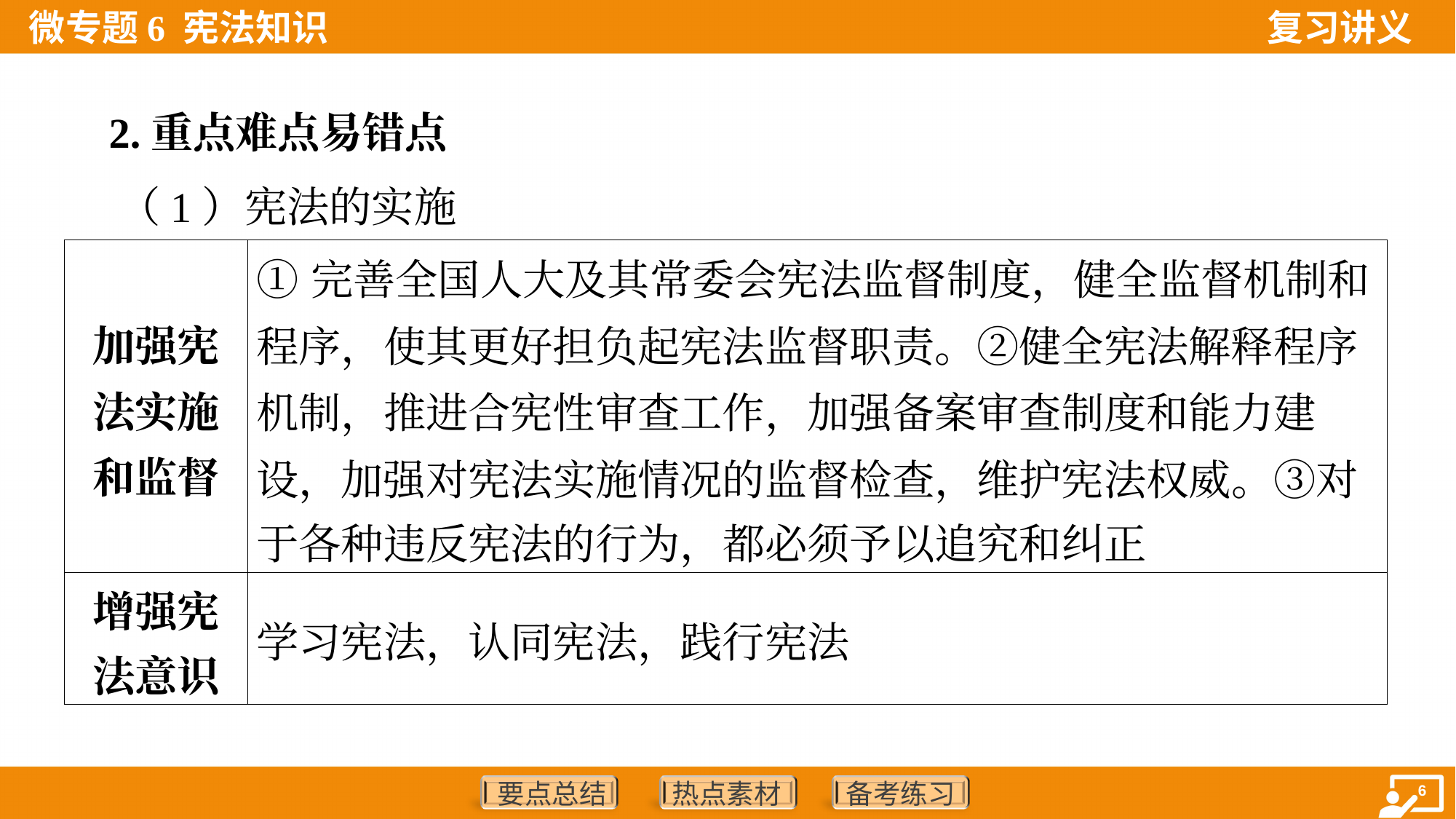

2.重点难点易错点
    （1）宪法的实施
| 加强宪 法实施 和监督 | ①完善全国人大及其常委会宪法监督制度，健全监督机制和 程序，使其更好担负起宪法监督职责。②健全宪法解释程序 机制，推进合宪性审查工作，加强备案审查制度和能力建 设，加强对宪法实施情况的监督检查，维护宪法权威。③对 于各种违反宪法的行为，都必须予以追究和纠正 |
| --- | --- |
| 增强宪 法意识 | 学习宪法，认同宪法，践行宪法 |